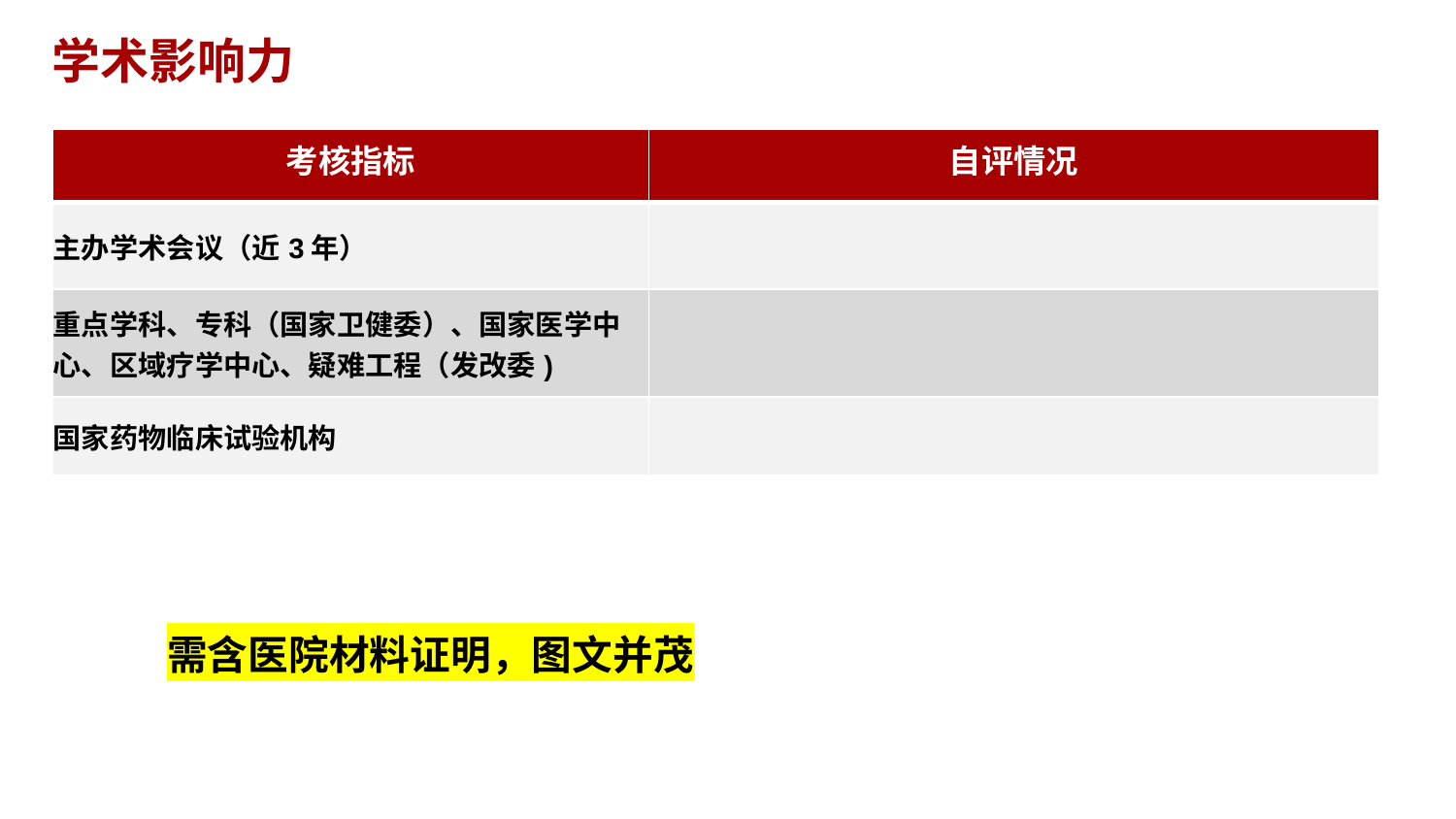

# 学术影响力
| 考核指标 | 自评情况 |
| --- | --- |
| 主办学术会议（近3年） |  |
| 重点学科、专科（国家卫健委）、国家医学中心、区域疗学中心、疑难工程（发改委) |  |
| 国家药物临床试验机构 |  |
需含医院材料证明，图文并茂